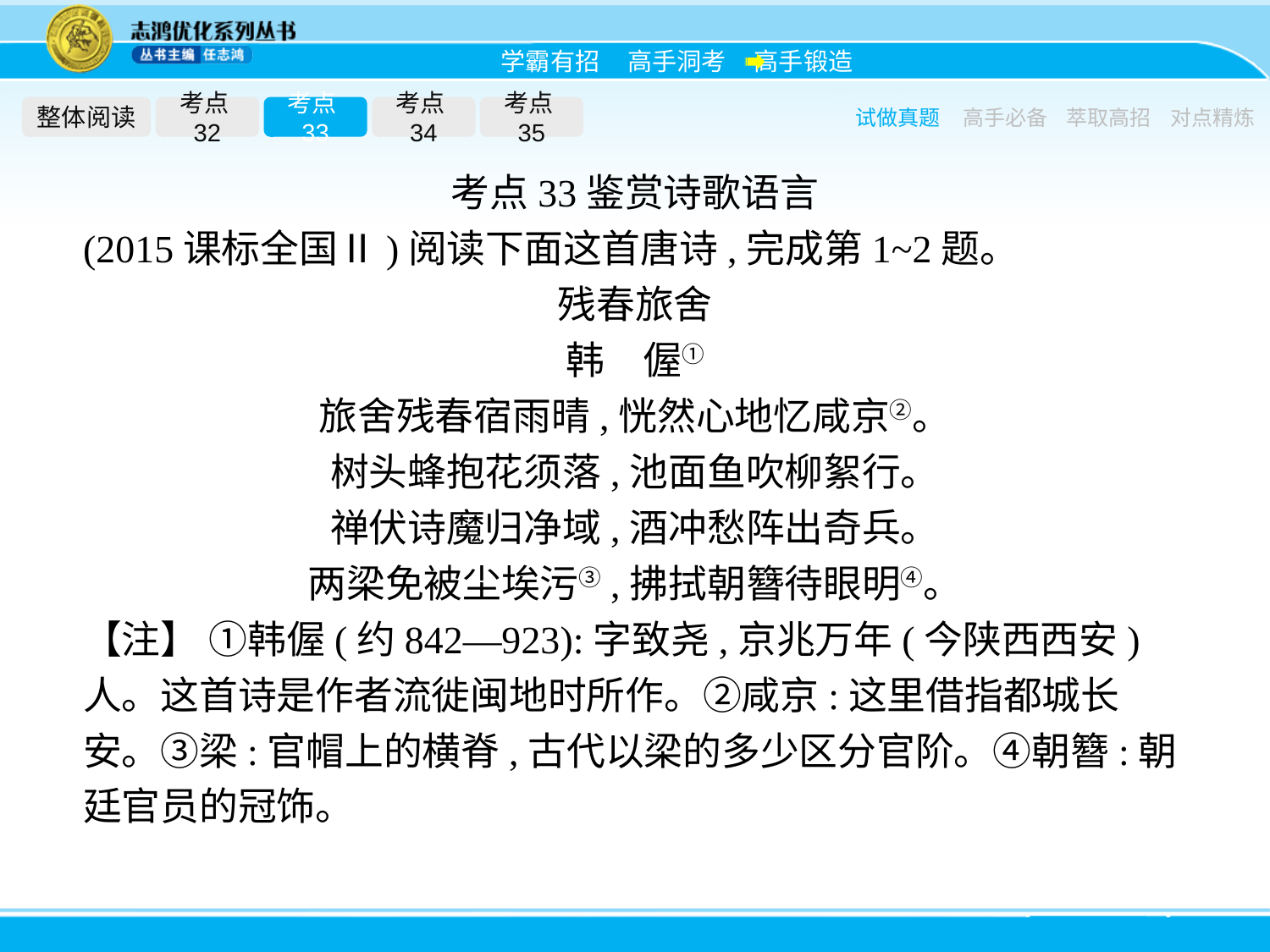

整体阅读
考点32
考点33
考点34
考点35
试做真题
高手必备
萃取高招
对点精炼
考点33鉴赏诗歌语言
(2015课标全国Ⅱ)阅读下面这首唐诗,完成第1~2题。
残春旅舍
韩　偓①
旅舍残春宿雨晴,恍然心地忆咸京②。
树头蜂抱花须落,池面鱼吹柳絮行。
禅伏诗魔归净域,酒冲愁阵出奇兵。
两梁免被尘埃污③,拂拭朝簪待眼明④。
【注】 ①韩偓(约842—923):字致尧,京兆万年(今陕西西安)人。这首诗是作者流徙闽地时所作。②咸京:这里借指都城长安。③梁:官帽上的横脊,古代以梁的多少区分官阶。④朝簪:朝廷官员的冠饰。